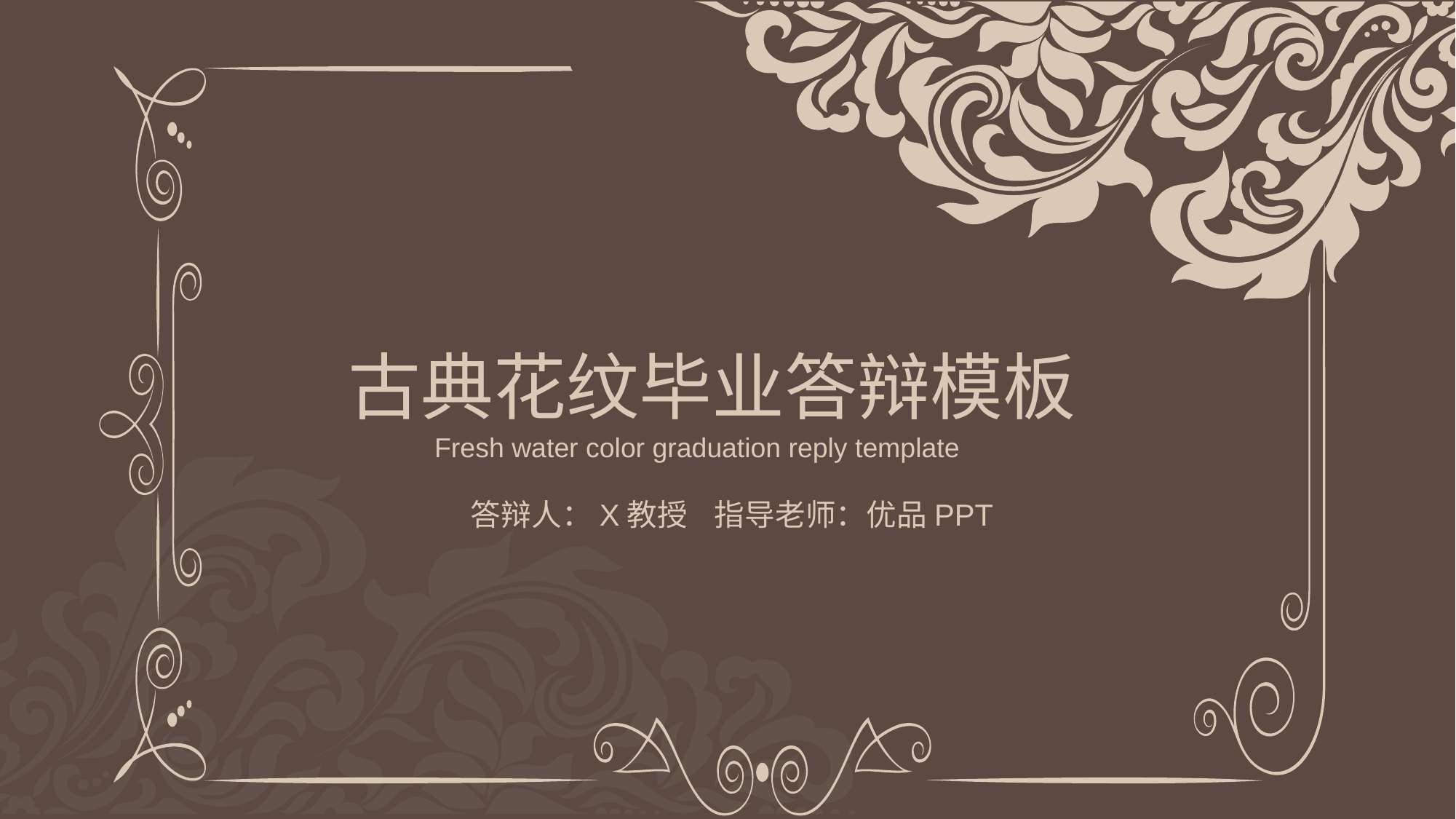

古典花纹毕业答辩模板
Fresh water color graduation reply template
答辩人：X教授    指导老师：优品PPT